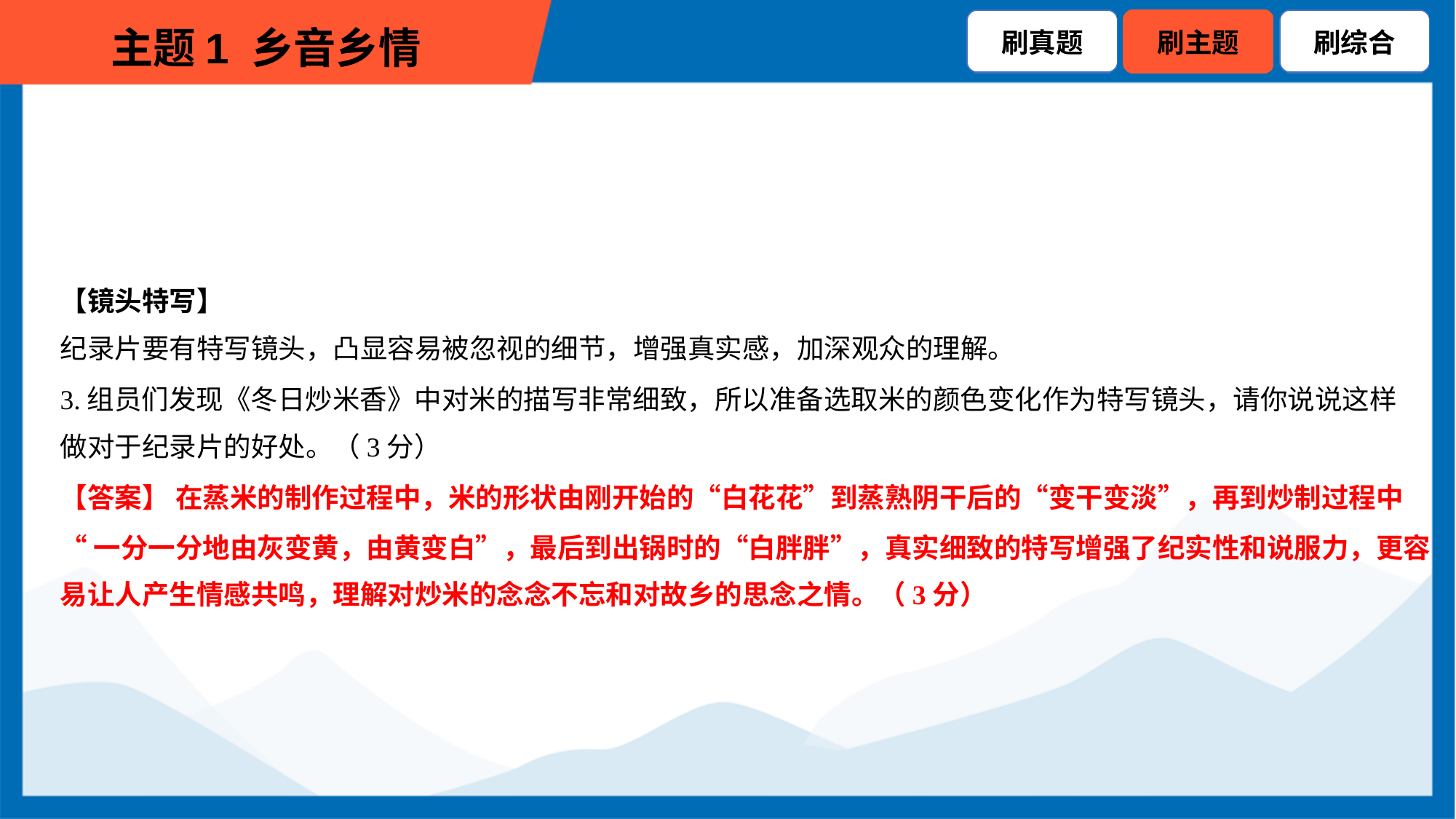

【镜头特写】
纪录片要有特写镜头，凸显容易被忽视的细节，增强真实感，加深观众的理解。
3.组员们发现《冬日炒米香》中对米的描写非常细致，所以准备选取米的颜色变化作为特写镜头，请你说说这样
做对于纪录片的好处。（3分）
【答案】 在蒸米的制作过程中，米的形状由刚开始的“白花花”到蒸熟阴干后的“变干变淡”，再到炒制过程中
“一分一分地由灰变黄，由黄变白”，最后到出锅时的“白胖胖”，真实细致的特写增强了纪实性和说服力，更容
易让人产生情感共鸣，理解对炒米的念念不忘和对故乡的思念之情。（3分）